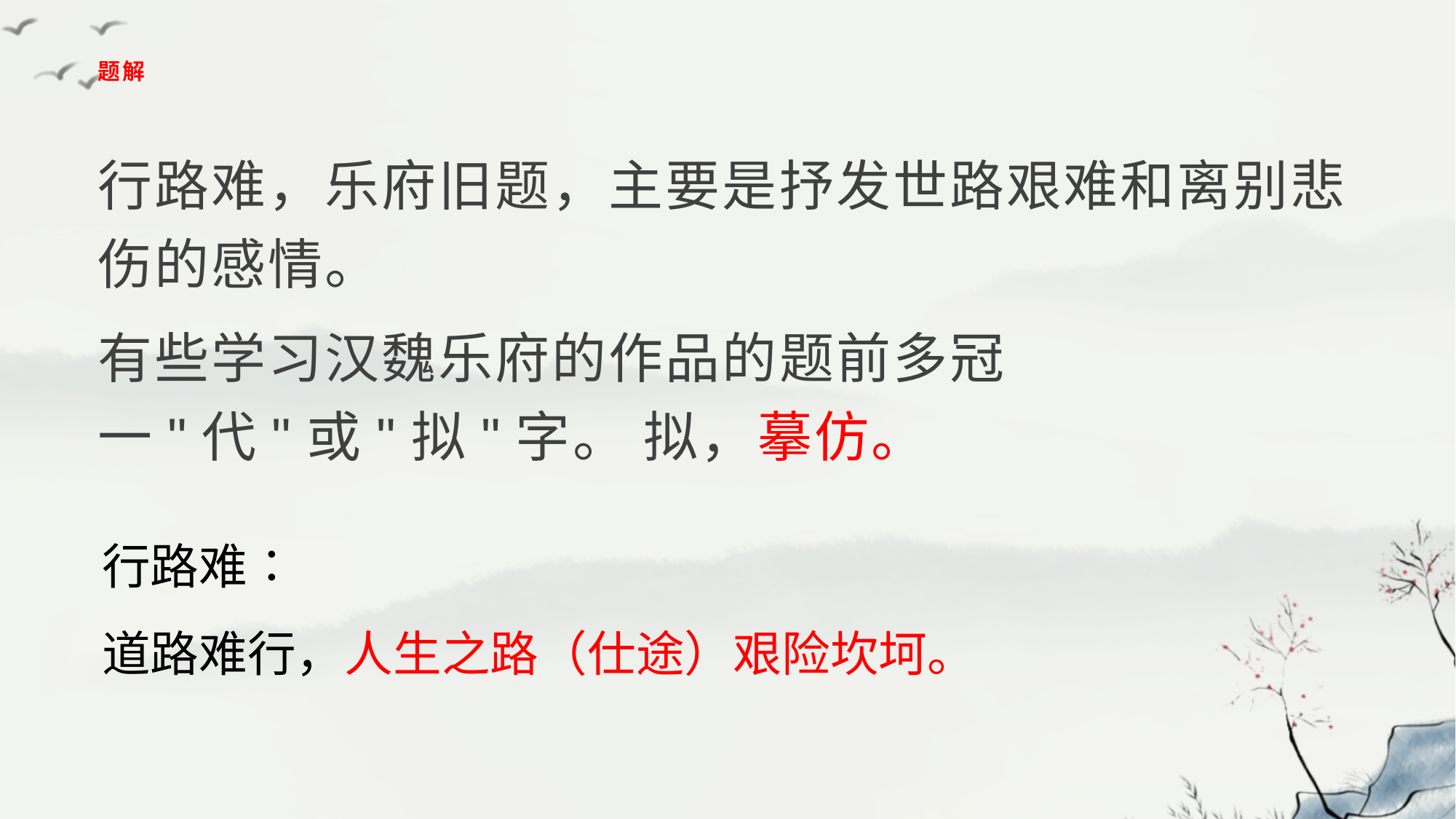

# 题解
行路难，乐府旧题，主要是抒发世路艰难和离别悲伤的感情。
有些学习汉魏乐府的作品的题前多冠一"代"或"拟"字。 拟，摹仿。
行路难∶
道路难行，人生之路（仕途）艰险坎坷。